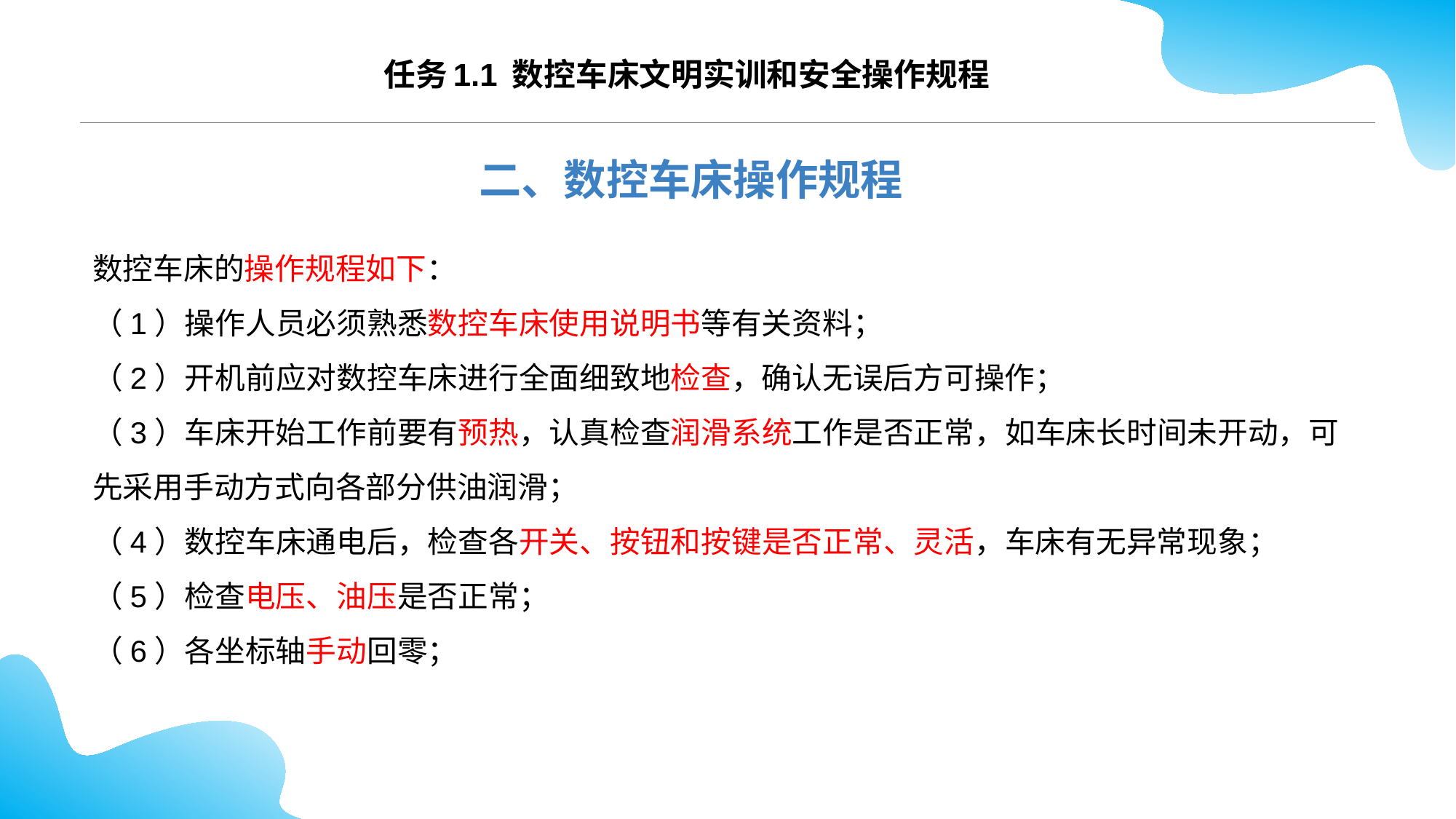

任务1.1 数控车床文明实训和安全操作规程
二、数控车床操作规程
数控车床的操作规程如下：
（1）操作人员必须熟悉数控车床使用说明书等有关资料；
（2）开机前应对数控车床进行全面细致地检查，确认无误后方可操作；
（3）车床开始工作前要有预热，认真检查润滑系统工作是否正常，如车床长时间未开动，可先采用手动方式向各部分供油润滑；
（4）数控车床通电后，检查各开关、按钮和按键是否正常、灵活，车床有无异常现象；
（5）检查电压、油压是否正常；
（6）各坐标轴手动回零；